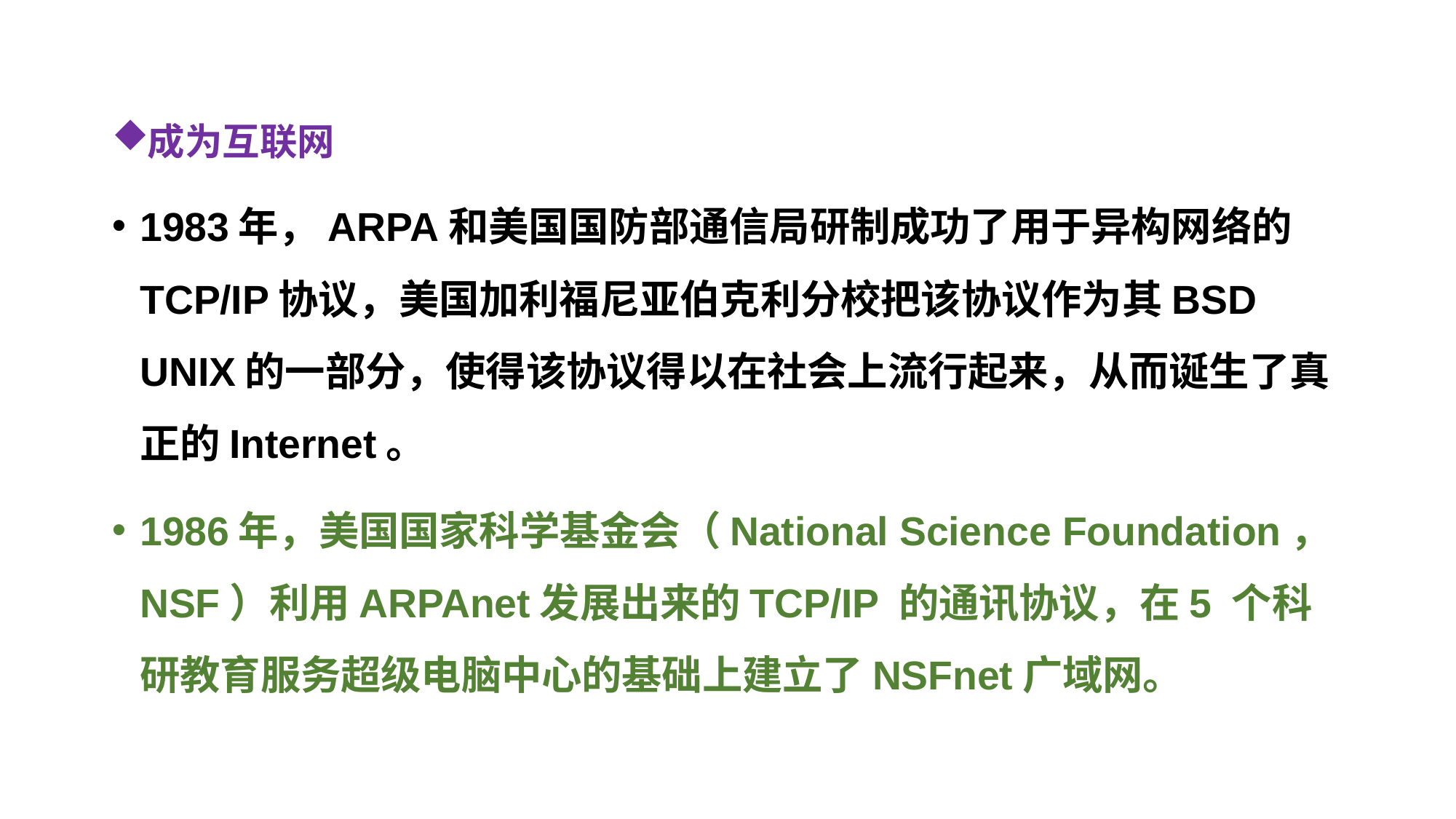

成为互联网
1983年，ARPA和美国国防部通信局研制成功了用于异构网络的TCP/IP协议，美国加利福尼亚伯克利分校把该协议作为其BSD UNIX的一部分，使得该协议得以在社会上流行起来，从而诞生了真正的Internet。
1986年，美国国家科学基金会（National Science Foundation，NSF）利用ARPAnet发展出来的TCP/IP 的通讯协议，在5 个科研教育服务超级电脑中心的基础上建立了NSFnet广域网。